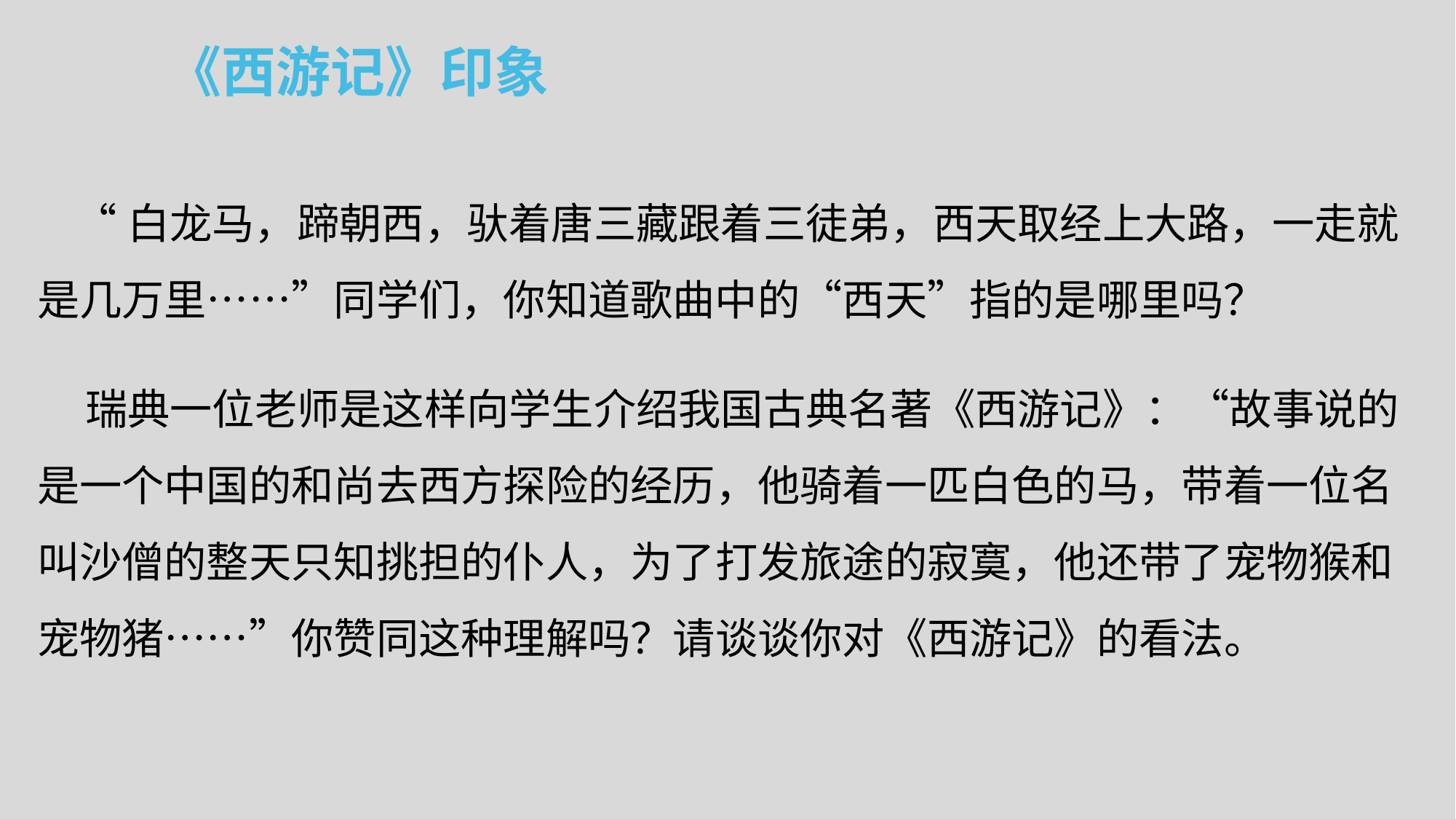

《西游记》印象
    “白龙马，蹄朝西，驮着唐三藏跟着三徒弟，西天取经上大路，一走就是几万里……”同学们，你知道歌曲中的“西天”指的是哪里吗？
    瑞典一位老师是这样向学生介绍我国古典名著《西游记》：“故事说的是一个中国的和尚去西方探险的经历，他骑着一匹白色的马，带着一位名叫沙僧的整天只知挑担的仆人，为了打发旅途的寂寞，他还带了宠物猴和宠物猪……”你赞同这种理解吗？请谈谈你对《西游记》的看法。